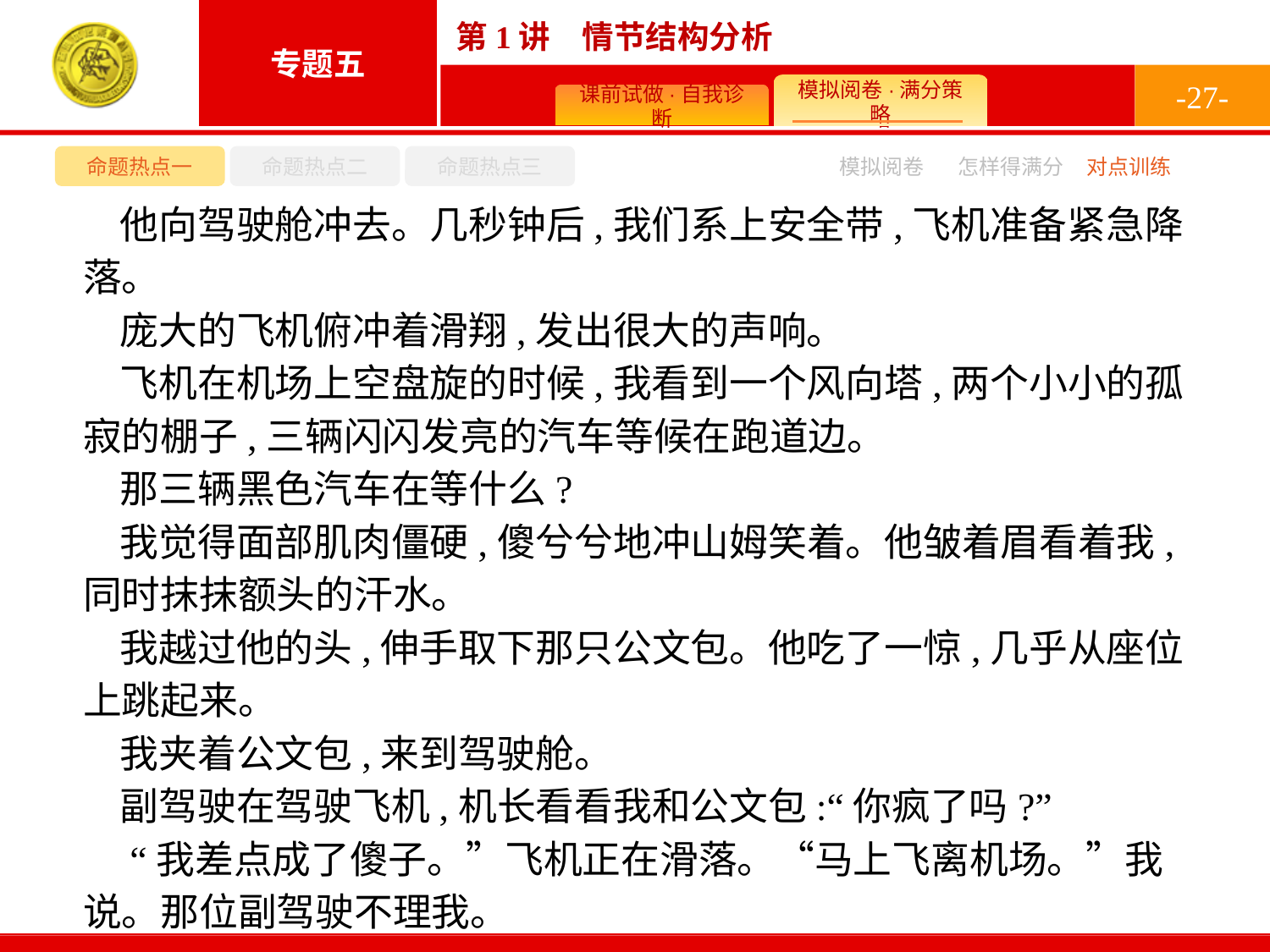

-27-
命题热点一
命题热点二
命题热点三
模拟阅卷
怎样得满分
对点训练
他向驾驶舱冲去。几秒钟后,我们系上安全带,飞机准备紧急降落。
庞大的飞机俯冲着滑翔,发出很大的声响。
飞机在机场上空盘旋的时候,我看到一个风向塔,两个小小的孤寂的棚子,三辆闪闪发亮的汽车等候在跑道边。
那三辆黑色汽车在等什么?
我觉得面部肌肉僵硬,傻兮兮地冲山姆笑着。他皱着眉看着我,同时抹抹额头的汗水。
我越过他的头,伸手取下那只公文包。他吃了一惊,几乎从座位上跳起来。
我夹着公文包,来到驾驶舱。
副驾驶在驾驶飞机,机长看看我和公文包:“你疯了吗?”
 “我差点成了傻子。”飞机正在滑落。“马上飞离机场。”我说。那位副驾驶不理我。